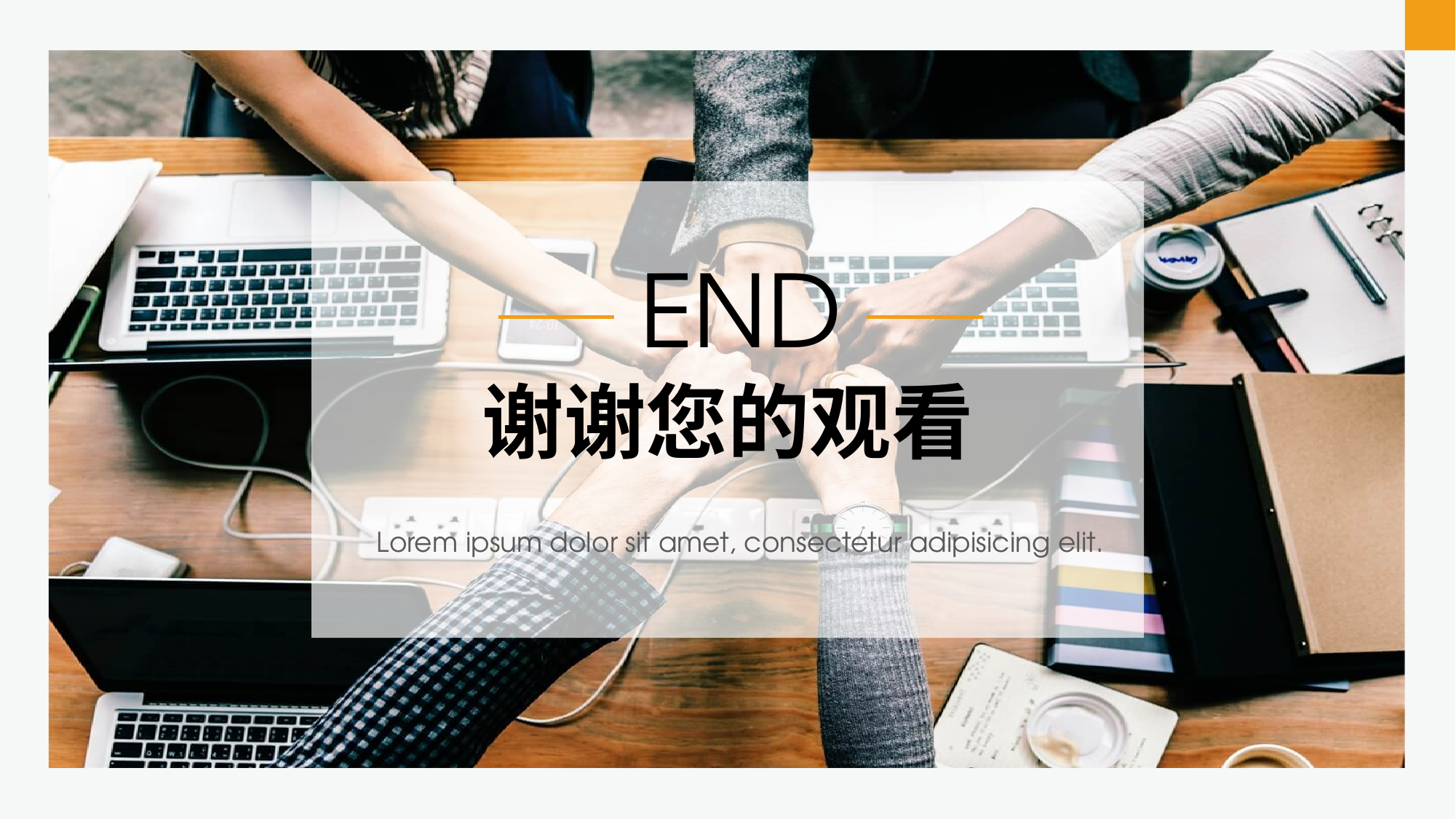

END
# 谢谢您的观看
Lorem ipsum dolor sit amet, consectetur adipisicing elit.